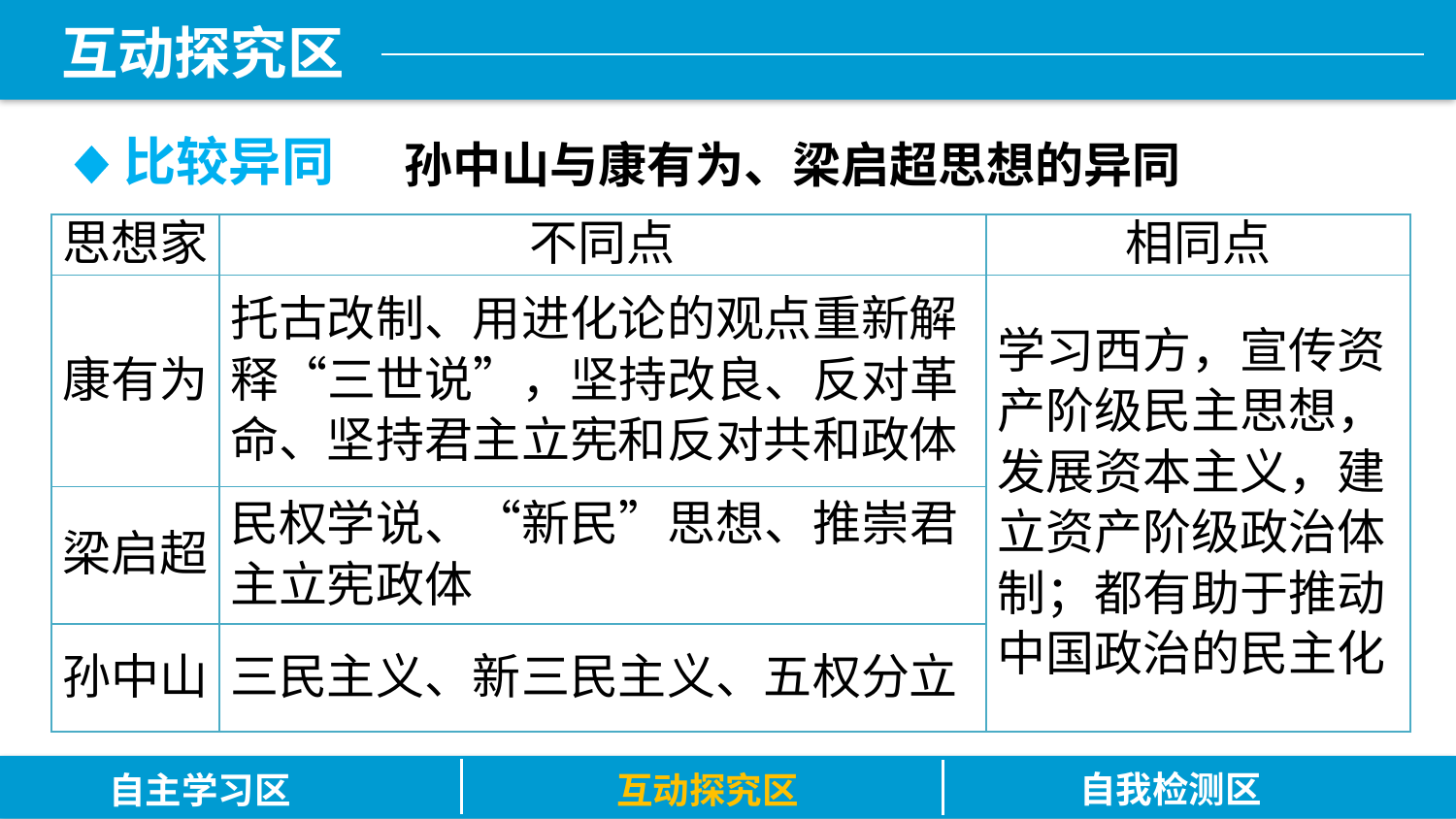

比较异同
孙中山与康有为、梁启超思想的异同

| 思想家 | 不同点 | 相同点 |
| --- | --- | --- |
| 康有为 | 托古改制、用进化论的观点重新解释“三世说”，坚持改良、反对革命、坚持君主立宪和反对共和政体 | 学习西方，宣传资产阶级民主思想，发展资本主义，建立资产阶级政治体制；都有助于推动中国政治的民主化 |
| 梁启超 | 民权学说、“新民”思想、推崇君主立宪政体 |  |
| 孙中山 | 三民主义、新三民主义、五权分立 |  |
自我检测区
自主学习区
互动探究区